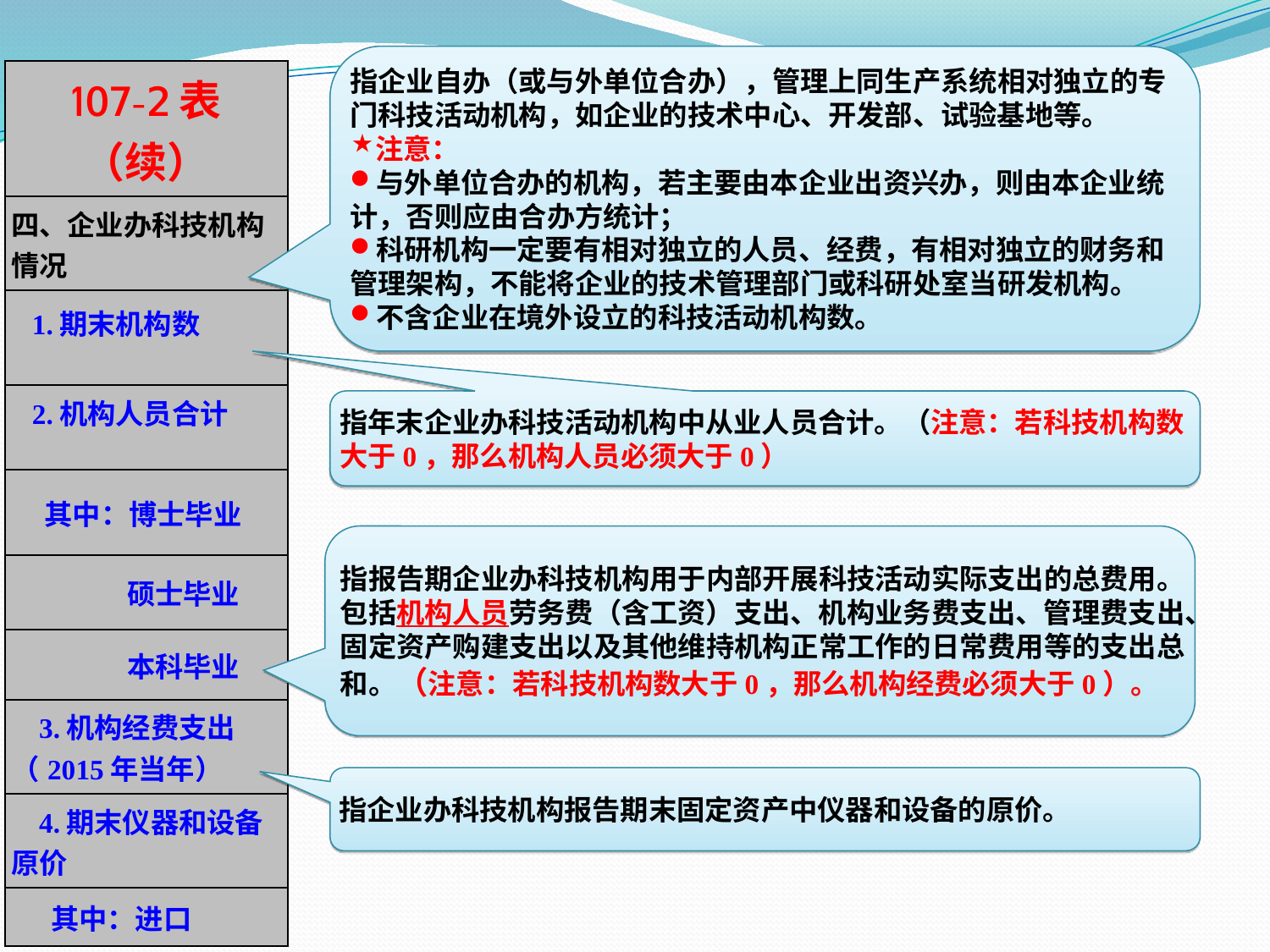

指企业自办（或与外单位合办），管理上同生产系统相对独立的专门科技活动机构，如企业的技术中心、开发部、试验基地等。
注意：
与外单位合办的机构，若主要由本企业出资兴办，则由本企业统计，否则应由合办方统计；
科研机构一定要有相对独立的人员、经费，有相对独立的财务和管理架构，不能将企业的技术管理部门或科研处室当研发机构。
不含企业在境外设立的科技活动机构数。
| 107-2表（续） |
| --- |
| 四、企业办科技机构情况 |
| 1.期末机构数 |
| 2.机构人员合计 |
| 其中：博士毕业 |
| 硕士毕业 |
| 本科毕业 |
| 3.机构经费支出（2015年当年） |
| 4.期末仪器和设备原价 |
| 其中：进口 |
指年末企业办科技活动机构中从业人员合计。（注意：若科技机构数大于0，那么机构人员必须大于0）
指报告期企业办科技机构用于内部开展科技活动实际支出的总费用。包括机构人员劳务费（含工资）支出、机构业务费支出、管理费支出、固定资产购建支出以及其他维持机构正常工作的日常费用等的支出总和。（注意：若科技机构数大于0，那么机构经费必须大于0）。
指企业办科技机构报告期末固定资产中仪器和设备的原价。
66